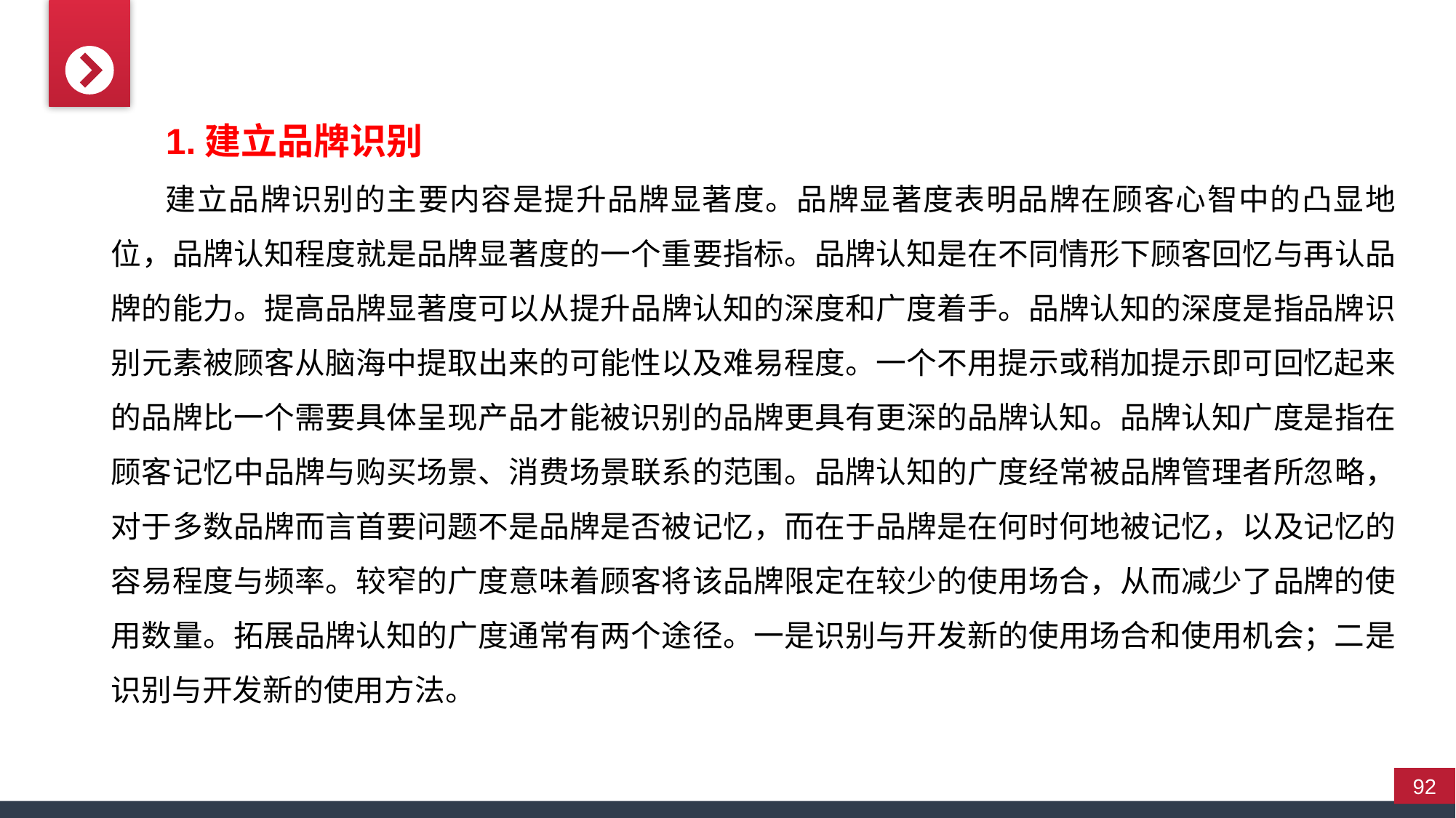

1.建立品牌识别
建立品牌识别的主要内容是提升品牌显著度。品牌显著度表明品牌在顾客心智中的凸显地位，品牌认知程度就是品牌显著度的一个重要指标。品牌认知是在不同情形下顾客回忆与再认品牌的能力。提高品牌显著度可以从提升品牌认知的深度和广度着手。品牌认知的深度是指品牌识别元素被顾客从脑海中提取出来的可能性以及难易程度。一个不用提示或稍加提示即可回忆起来的品牌比一个需要具体呈现产品才能被识别的品牌更具有更深的品牌认知。品牌认知广度是指在顾客记忆中品牌与购买场景、消费场景联系的范围。品牌认知的广度经常被品牌管理者所忽略，对于多数品牌而言首要问题不是品牌是否被记忆，而在于品牌是在何时何地被记忆，以及记忆的容易程度与频率。较窄的广度意味着顾客将该品牌限定在较少的使用场合，从而减少了品牌的使用数量。拓展品牌认知的广度通常有两个途径。一是识别与开发新的使用场合和使用机会；二是识别与开发新的使用方法。